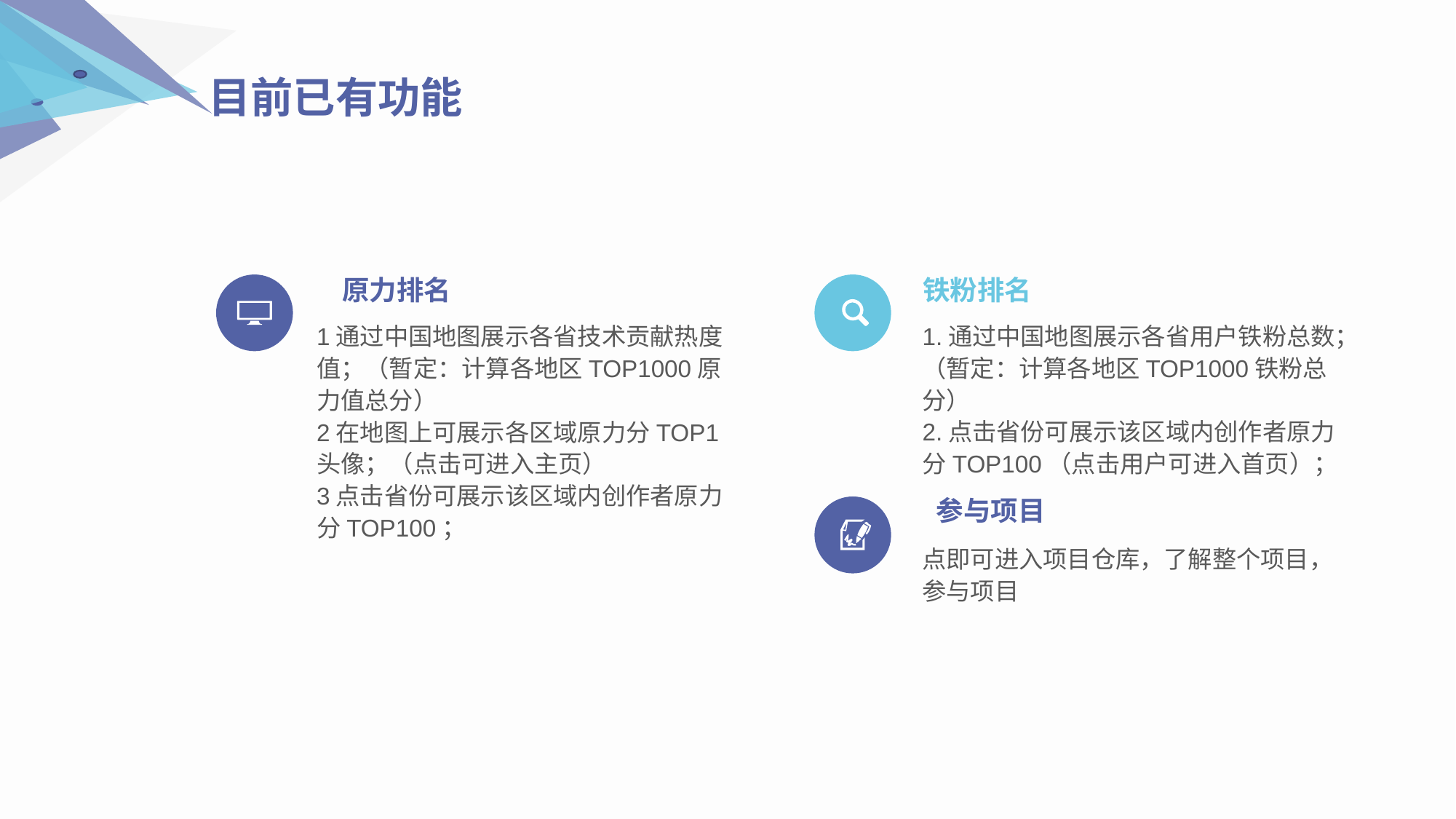

目前已有功能
原力排名
铁粉排名

1通过中国地图展示各省技术贡献热度值；（暂定：计算各地区TOP1000原力值总分）
2在地图上可展示各区域原力分TOP1头像；（点击可进入主页）
3点击省份可展示该区域内创作者原力分TOP100；
1.通过中国地图展示各省用户铁粉总数；（暂定：计算各地区TOP1000铁粉总分）
2.点击省份可展示该区域内创作者原力分TOP100（点击用户可进入首页）；

参与项目

点即可进入项目仓库，了解整个项目，参与项目